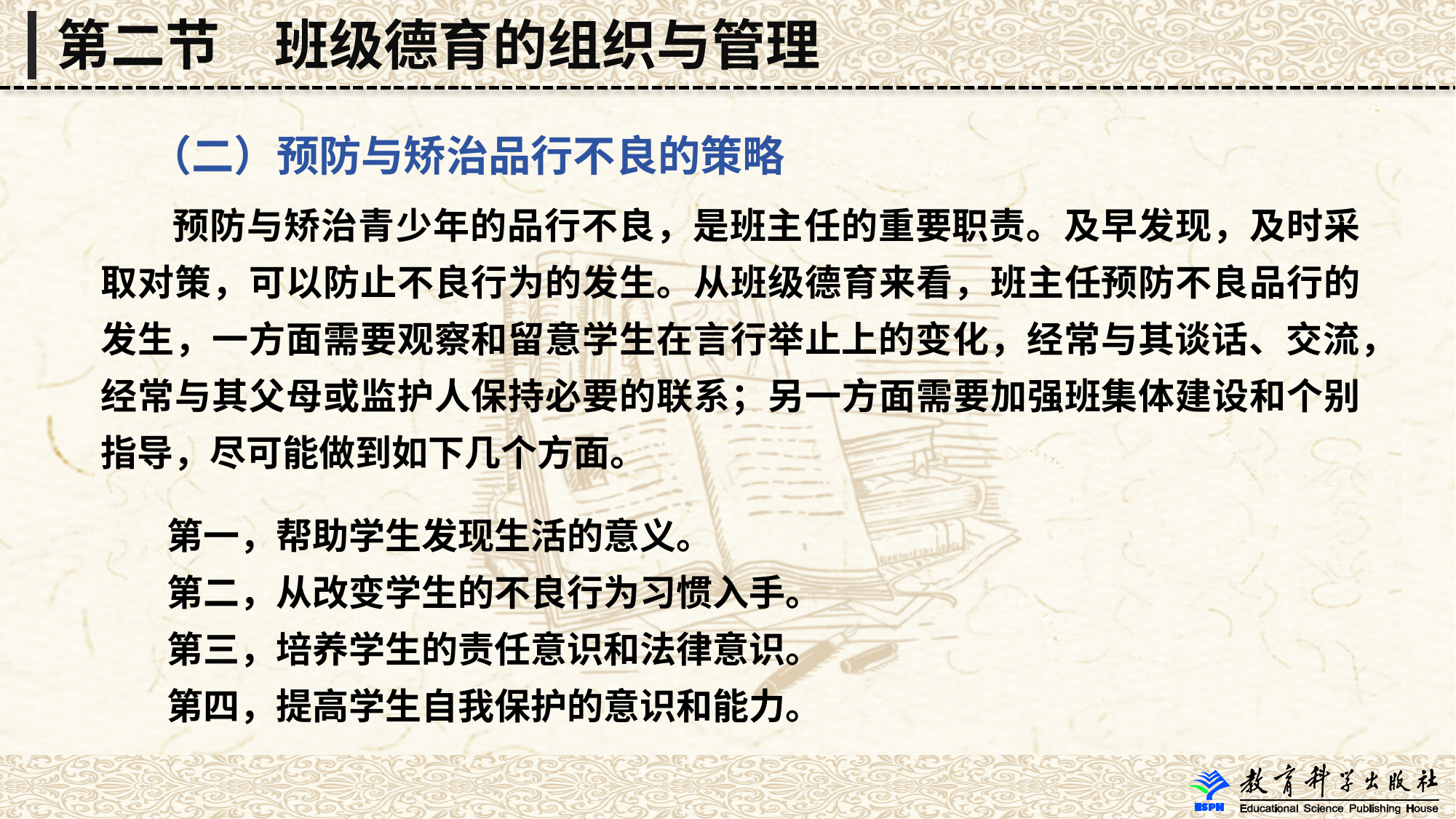

第二节　班级德育的组织与管理
    （二）预防与矫治品行不良的策略

       预防与矫治青少年的品行不良，是班主任的重要职责。及早发现，及时采取对策，可以防止不良行为的发生。从班级德育来看，班主任预防不良品行的发生，一方面需要观察和留意学生在言行举止上的变化，经常与其谈话、交流，经常与其父母或监护人保持必要的联系；另一方面需要加强班集体建设和个别指导，尽可能做到如下几个方面。

       第一，帮助学生发现生活的意义。
       第二，从改变学生的不良行为习惯入手。
       第三，培养学生的责任意识和法律意识。
       第四，提高学生自我保护的意识和能力。